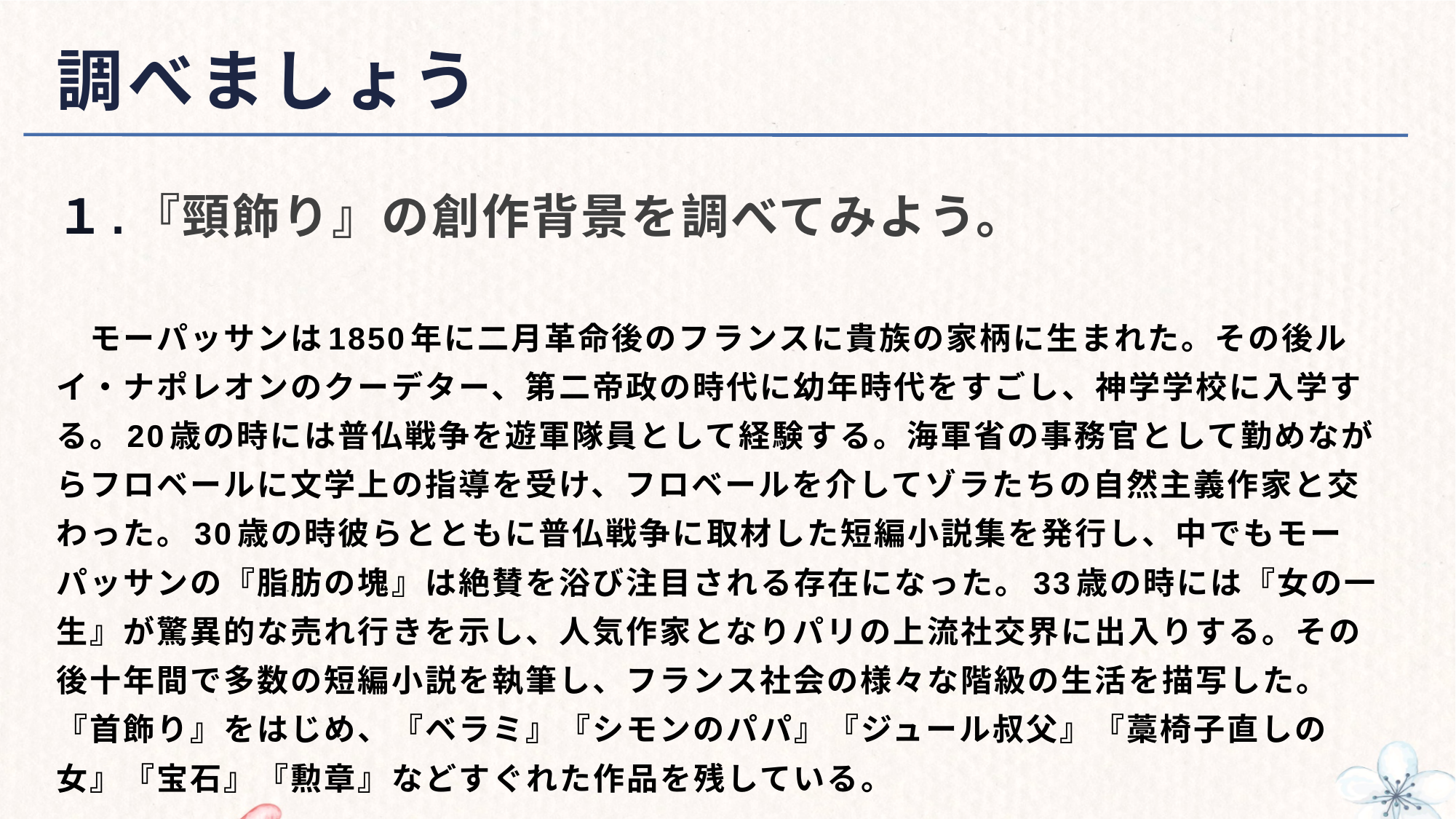

# 調べましょう
１.『頸飾り』の創作背景を調べてみよう。

　モーパッサンは1850年に二月革命後のフランスに貴族の家柄に生まれた。その後ルイ・ナポレオンのクーデター、第二帝政の時代に幼年時代をすごし、神学学校に入学する。20歳の時には普仏戦争を遊軍隊員として経験する。海軍省の事務官として勤めながらフロベールに文学上の指導を受け、フロベールを介してゾラたちの自然主義作家と交わった。30歳の時彼らとともに普仏戦争に取材した短編小説集を発行し、中でもモーパッサンの『脂肪の塊』は絶賛を浴び注目される存在になった。33歳の時には『女の一生』が驚異的な売れ行きを示し、人気作家となりパリの上流社交界に出入りする。その後十年間で多数の短編小説を執筆し、フランス社会の様々な階級の生活を描写した。『首飾り』をはじめ、『ベラミ』『シモンのパパ』『ジュール叔父』『藁椅子直しの女』『宝石』『勲章』などすぐれた作品を残している。